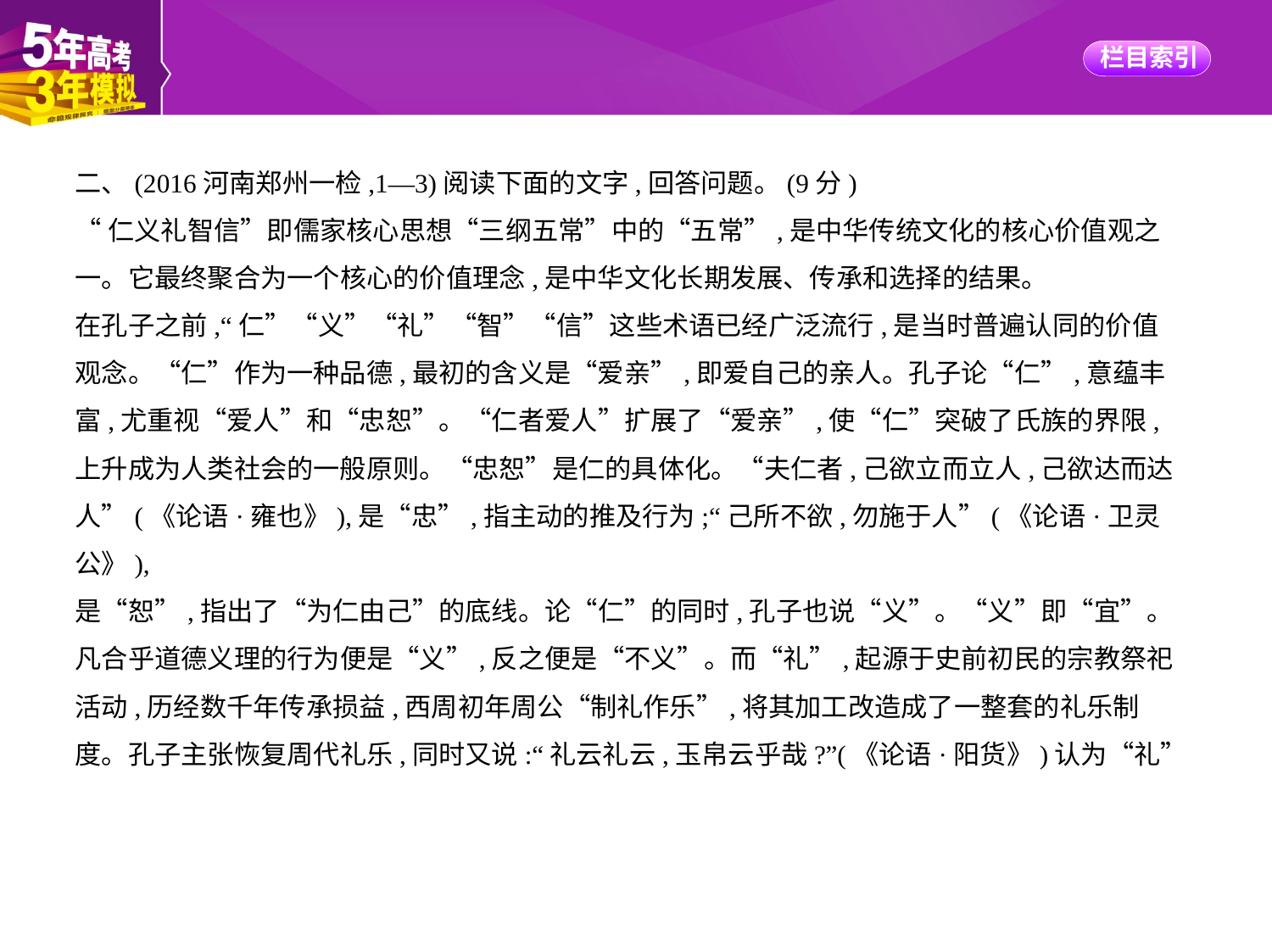

二、(2016河南郑州一检,1—3)阅读下面的文字,回答问题。(9分)
“仁义礼智信”即儒家核心思想“三纲五常”中的“五常”,是中华传统文化的核心价值观之
一。它最终聚合为一个核心的价值理念,是中华文化长期发展、传承和选择的结果。
在孔子之前,“仁”“义”“礼”“智”“信”这些术语已经广泛流行,是当时普遍认同的价值
观念。“仁”作为一种品德,最初的含义是“爱亲”,即爱自己的亲人。孔子论“仁”,意蕴丰
富,尤重视“爱人”和“忠恕”。“仁者爱人”扩展了“爱亲”,使“仁”突破了氏族的界限,
上升成为人类社会的一般原则。“忠恕”是仁的具体化。“夫仁者,己欲立而立人,己欲达而达
人”(《论语·雍也》),是“忠”,指主动的推及行为;“己所不欲,勿施于人”(《论语·卫灵公》),
是“恕”,指出了“为仁由己”的底线。论“仁”的同时,孔子也说“义”。“义”即“宜”。
凡合乎道德义理的行为便是“义”,反之便是“不义”。而“礼”,起源于史前初民的宗教祭祀
活动,历经数千年传承损益,西周初年周公“制礼作乐”,将其加工改造成了一整套的礼乐制
度。孔子主张恢复周代礼乐,同时又说:“礼云礼云,玉帛云乎哉?”(《论语·阳货》)认为“礼”